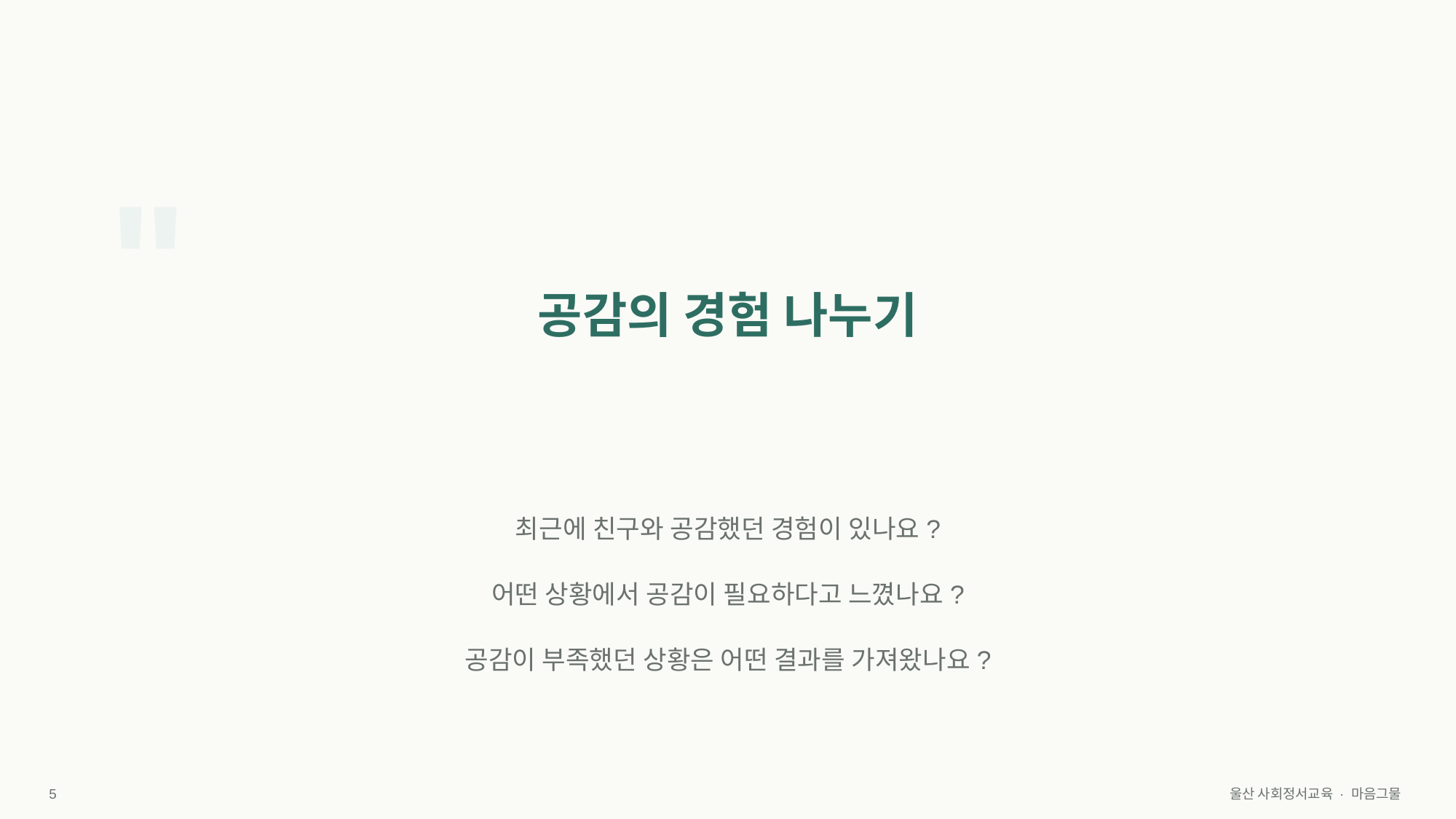

"
공감의 경험 나누기
최근에 친구와 공감했던 경험이 있나요?
어떤 상황에서 공감이 필요하다고 느꼈나요?
공감이 부족했던 상황은 어떤 결과를 가져왔나요?
5
울산 사회정서교육 · 마음그물